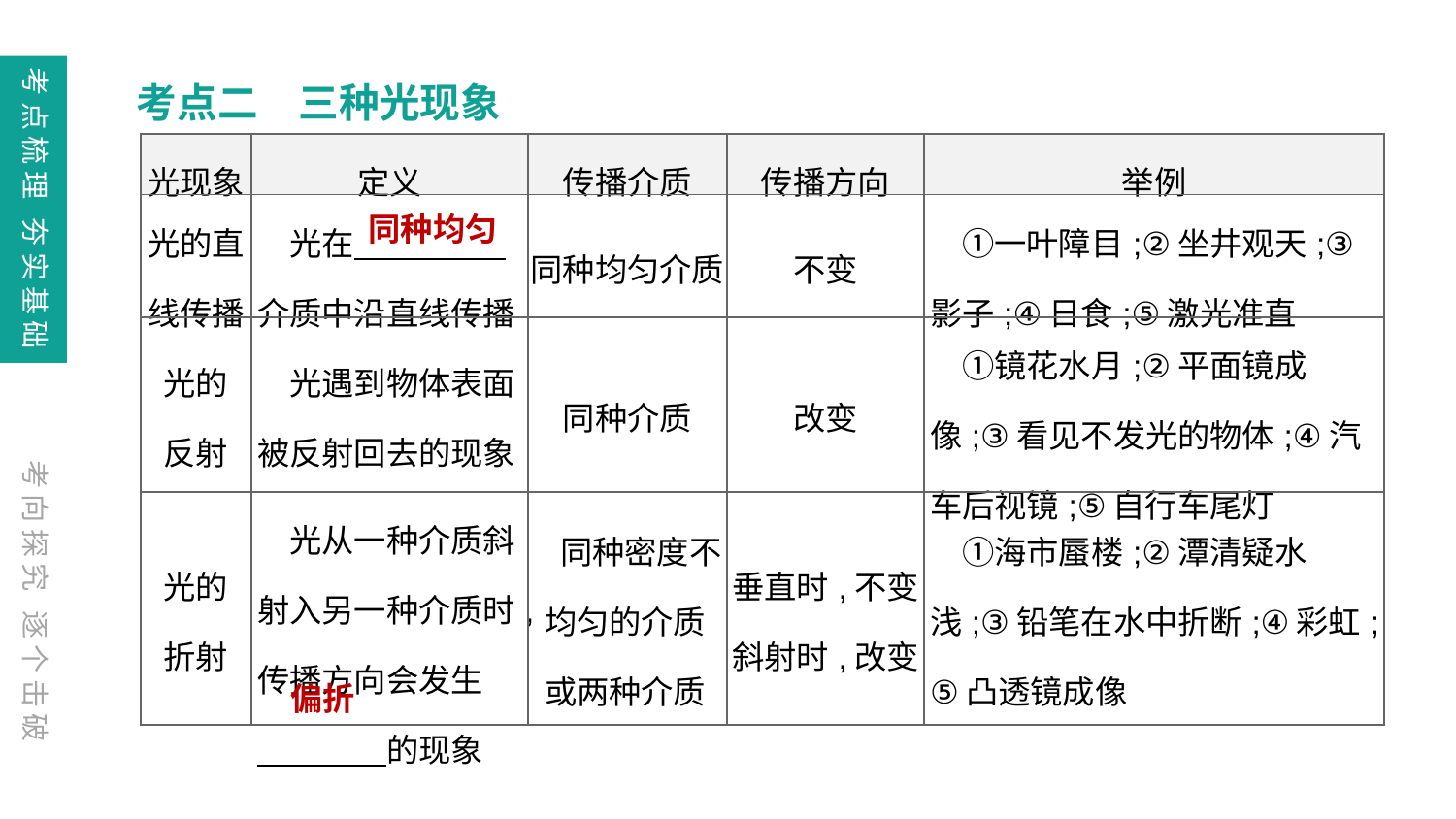

考点二　三种光现象

考点梳理 夯实基础
| 光现象 | 定义 | 传播介质 | 传播方向 | 举例 |
| --- | --- | --- | --- | --- |
| 光的直 线传播 | 光在　 　　　  介质中沿直线传播 | 同种均匀介质 | 不变 | ①一叶障目;②坐井观天;③影子;④日食;⑤激光准直 |
| 光的 反射 | 光遇到物体表面被反射回去的现象 | 同种介质 | 改变 | ①镜花水月;②平面镜成像;③看见不发光的物体;④汽车后视镜;⑤自行车尾灯 |
| 光的 折射 | 光从一种介质斜射入另一种介质时,传播方向会发生 　　　　的现象 | 同种密度不 均匀的介质 或两种介质 | 垂直时,不变 斜射时,改变 | ①海市蜃楼;②潭清疑水浅;③铅笔在水中折断;④彩虹;⑤凸透镜成像 |
同种均匀
考向探究 逐个击破
偏折